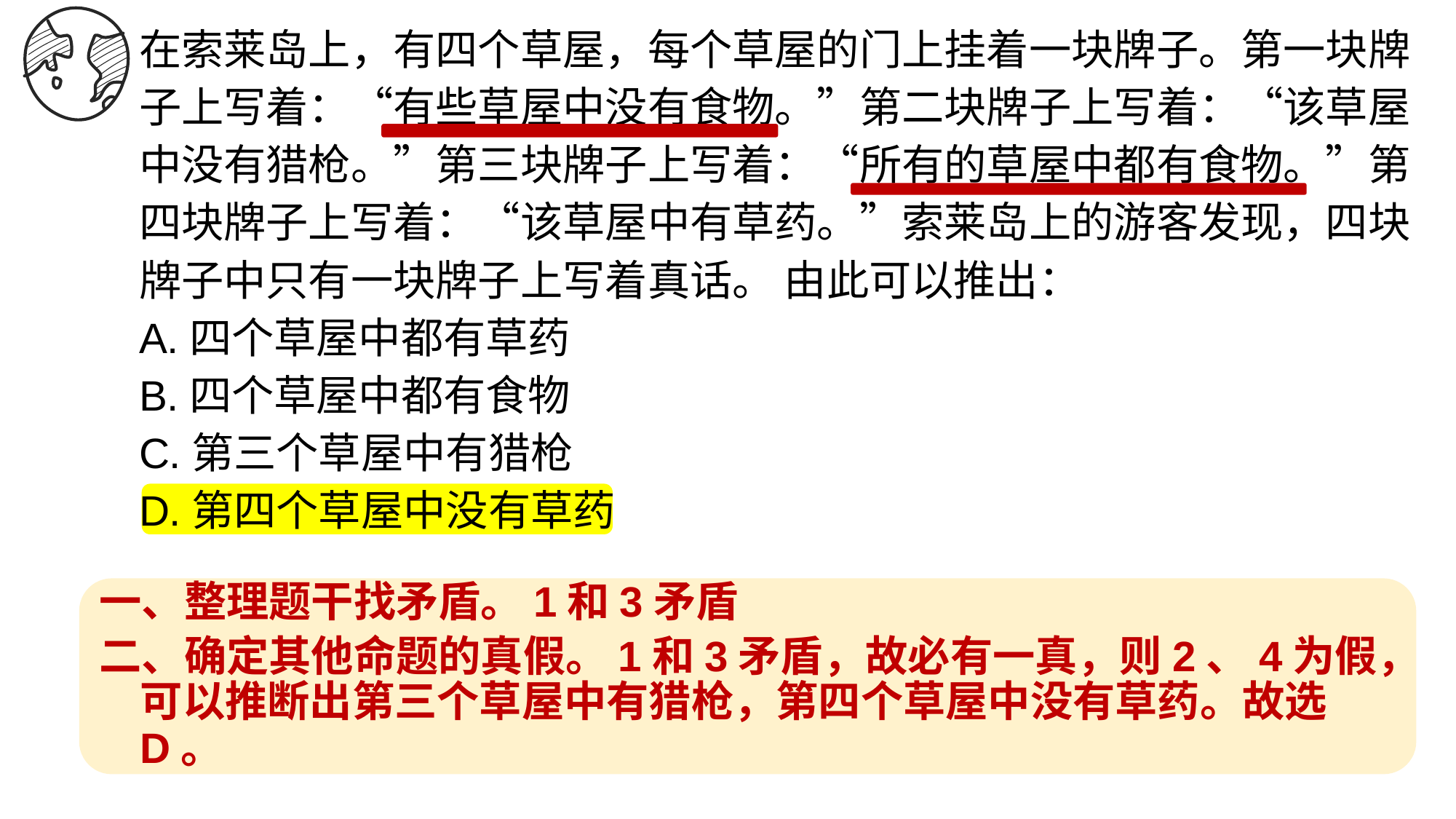

在索莱岛上，有四个草屋，每个草屋的门上挂着一块牌子。第一块牌子上写着：“有些草屋中没有食物。”第二块牌子上写着：“该草屋中没有猎枪。”第三块牌子上写着：“所有的草屋中都有食物。”第四块牌子上写着：“该草屋中有草药。”索莱岛上的游客发现，四块牌子中只有一块牌子上写着真话。 由此可以推出：
A.四个草屋中都有草药
B.四个草屋中都有食物
C.第三个草屋中有猎枪
D.第四个草屋中没有草药

一、整理题干找矛盾。1和3矛盾
二、确定其他命题的真假。1和3矛盾，故必有一真，则2、4为假，可以推断出第三个草屋中有猎枪，第四个草屋中没有草药。故选D。